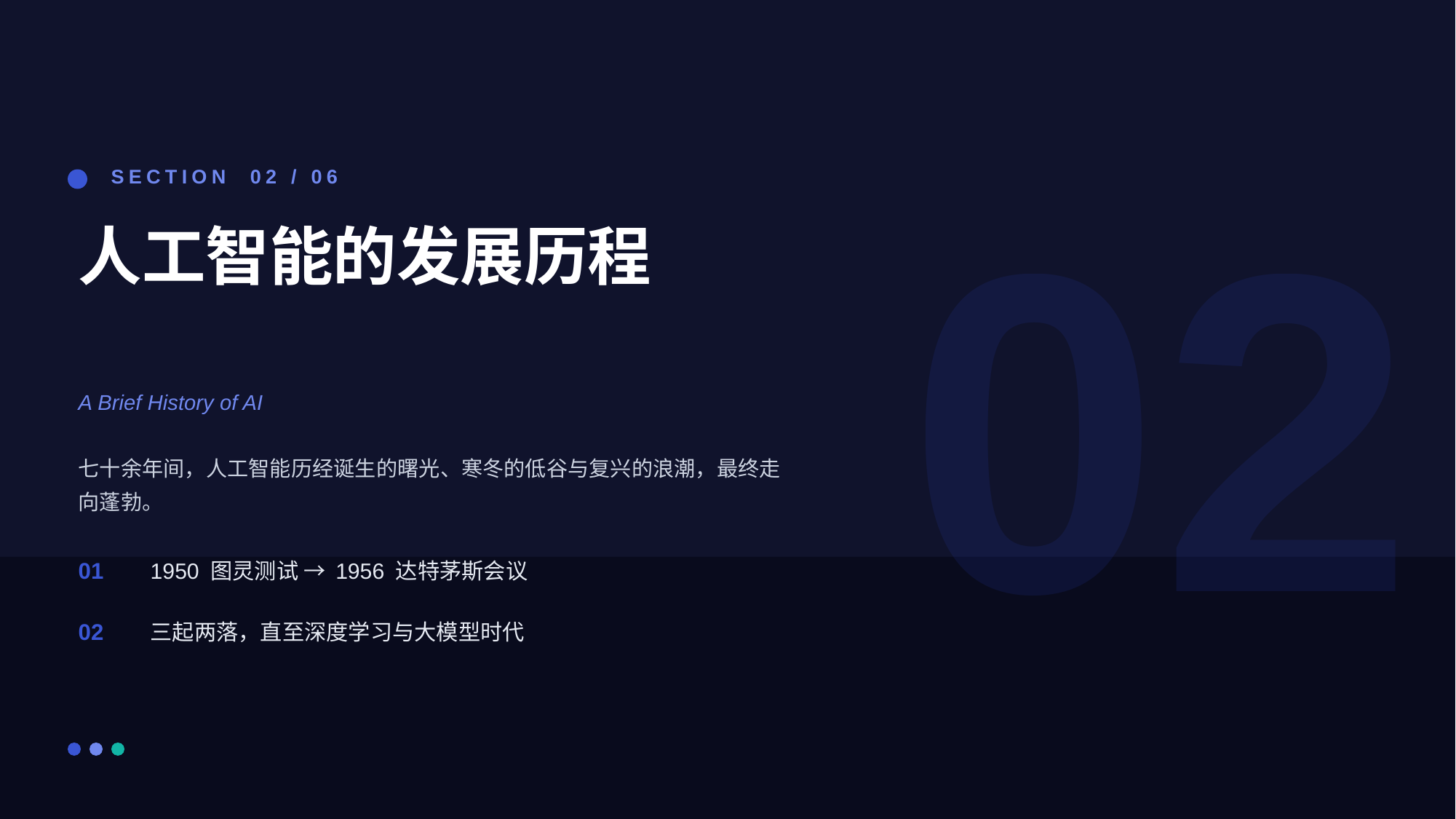

02
SECTION  02 / 06

人工智能的发展历程
A Brief History of AI
七十余年间，人工智能历经诞生的曙光、寒冬的低谷与复兴的浪潮，最终走向蓬勃。
01
1950 图灵测试 → 1956 达特茅斯会议

02
三起两落，直至深度学习与大模型时代